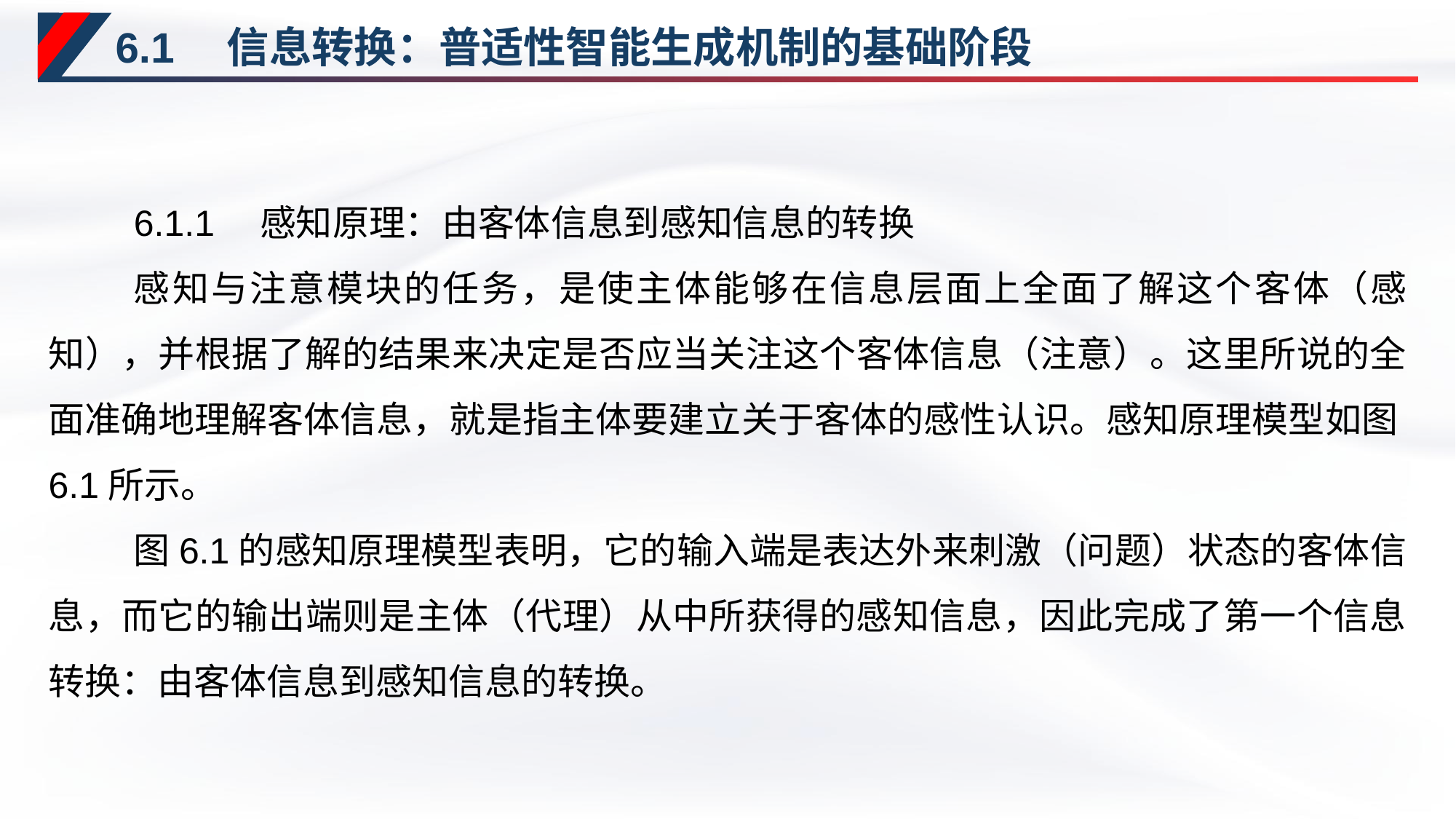

# 6.1　信息转换：普适性智能生成机制的基础阶段
6.1.1　感知原理：由客体信息到感知信息的转换
感知与注意模块的任务，是使主体能够在信息层面上全面了解这个客体（感知），并根据了解的结果来决定是否应当关注这个客体信息（注意）。这里所说的全面准确地理解客体信息，就是指主体要建立关于客体的感性认识。感知原理模型如图6.1所示。
图6.1的感知原理模型表明，它的输入端是表达外来刺激（问题）状态的客体信息，而它的输出端则是主体（代理）从中所获得的感知信息，因此完成了第一个信息转换：由客体信息到感知信息的转换。